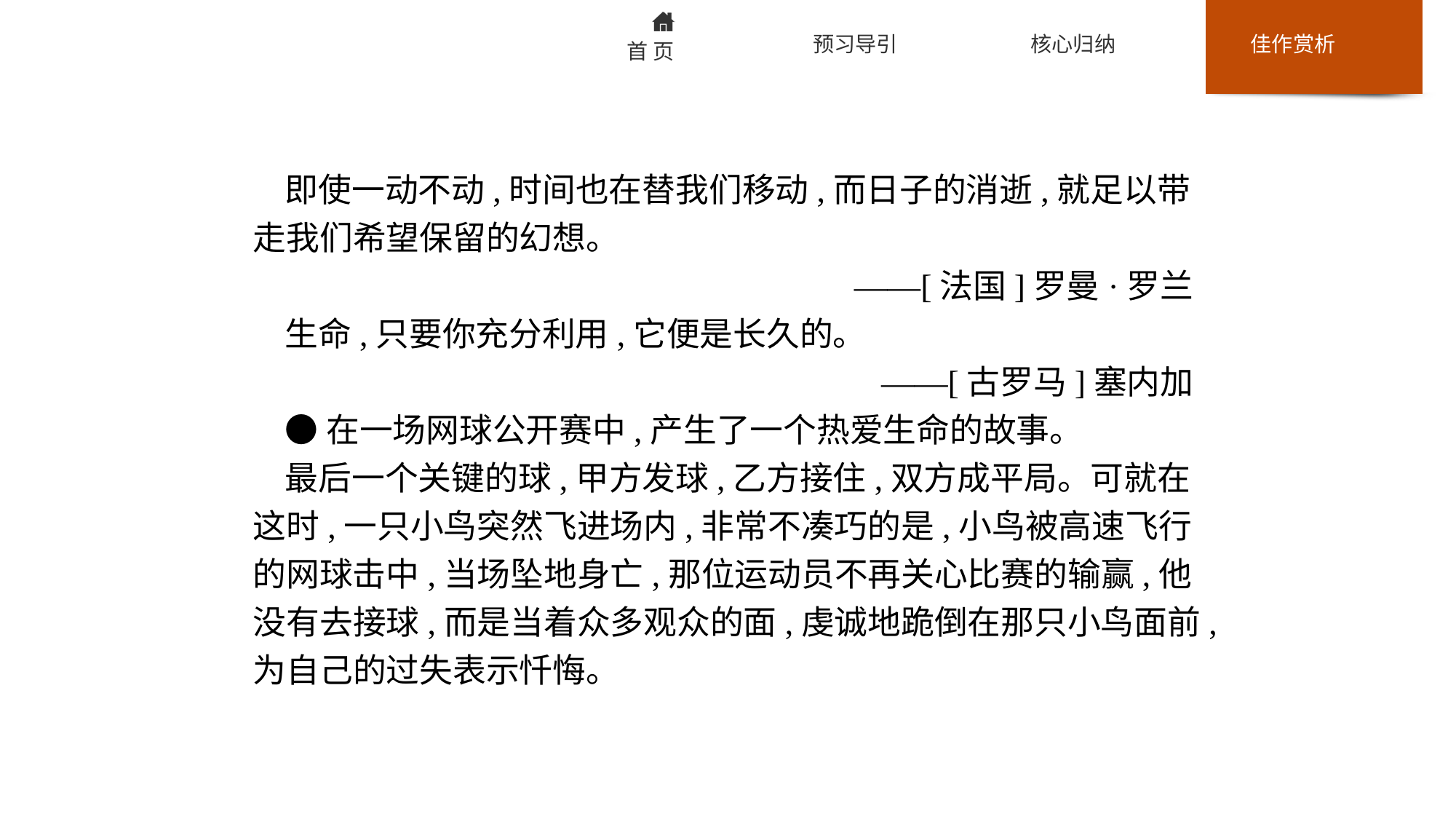

即使一动不动,时间也在替我们移动,而日子的消逝,就足以带走我们希望保留的幻想。
——[法国]罗曼·罗兰
生命,只要你充分利用,它便是长久的。
——[古罗马]塞内加
●在一场网球公开赛中,产生了一个热爱生命的故事。
最后一个关键的球,甲方发球,乙方接住,双方成平局。可就在这时,一只小鸟突然飞进场内,非常不凑巧的是,小鸟被高速飞行的网球击中,当场坠地身亡,那位运动员不再关心比赛的输赢,他没有去接球,而是当着众多观众的面,虔诚地跪倒在那只小鸟面前,为自己的过失表示忏悔。